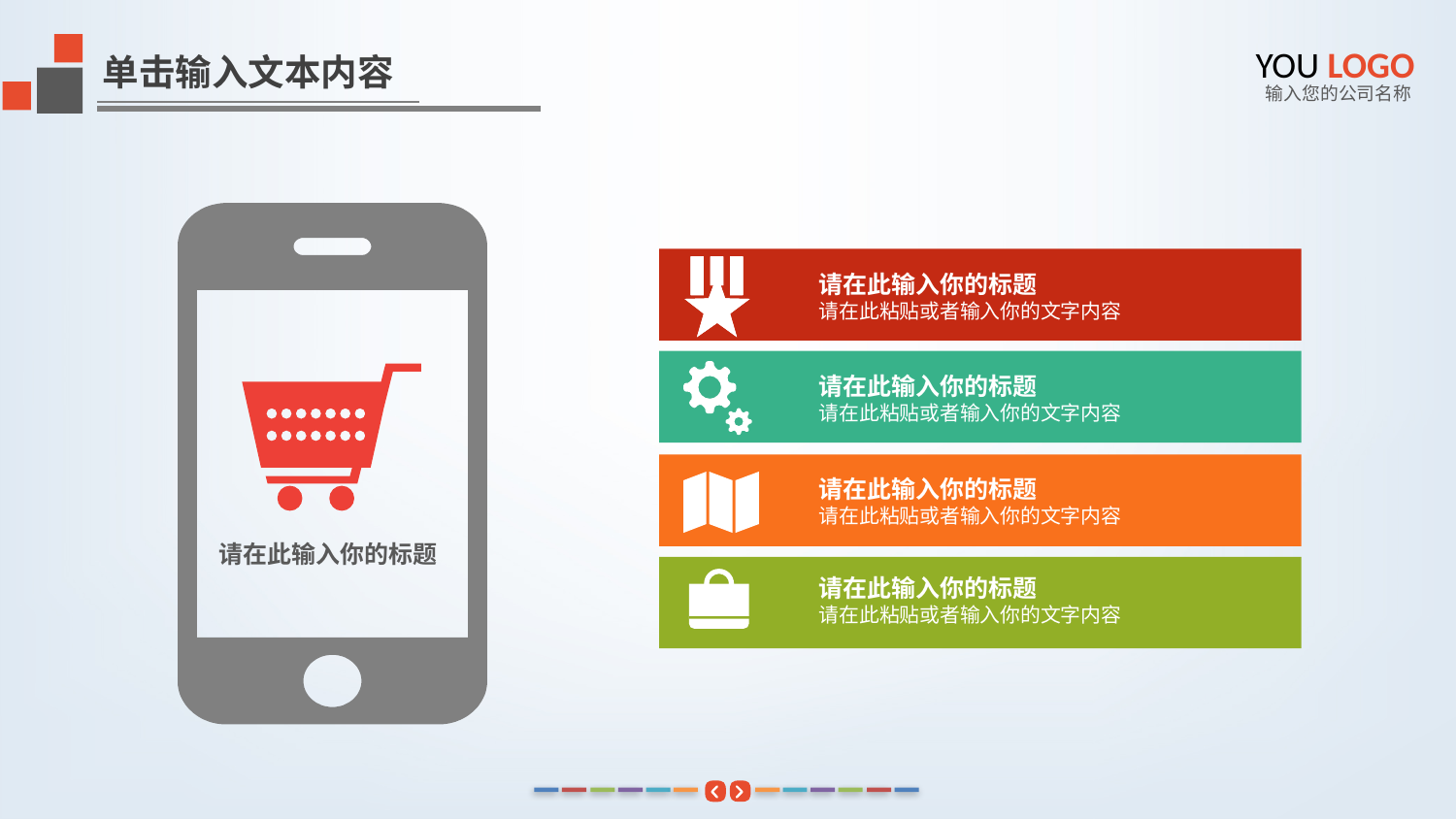

YOU LOGO
单击输入文本内容
输入您的公司名称

请在此输入你的标题
请在此粘贴或者输入你的文字内容

请在此输入你的标题
请在此粘贴或者输入你的文字内容

请在此输入你的标题
请在此粘贴或者输入你的文字内容

请在此输入你的标题

请在此输入你的标题
请在此粘贴或者输入你的文字内容